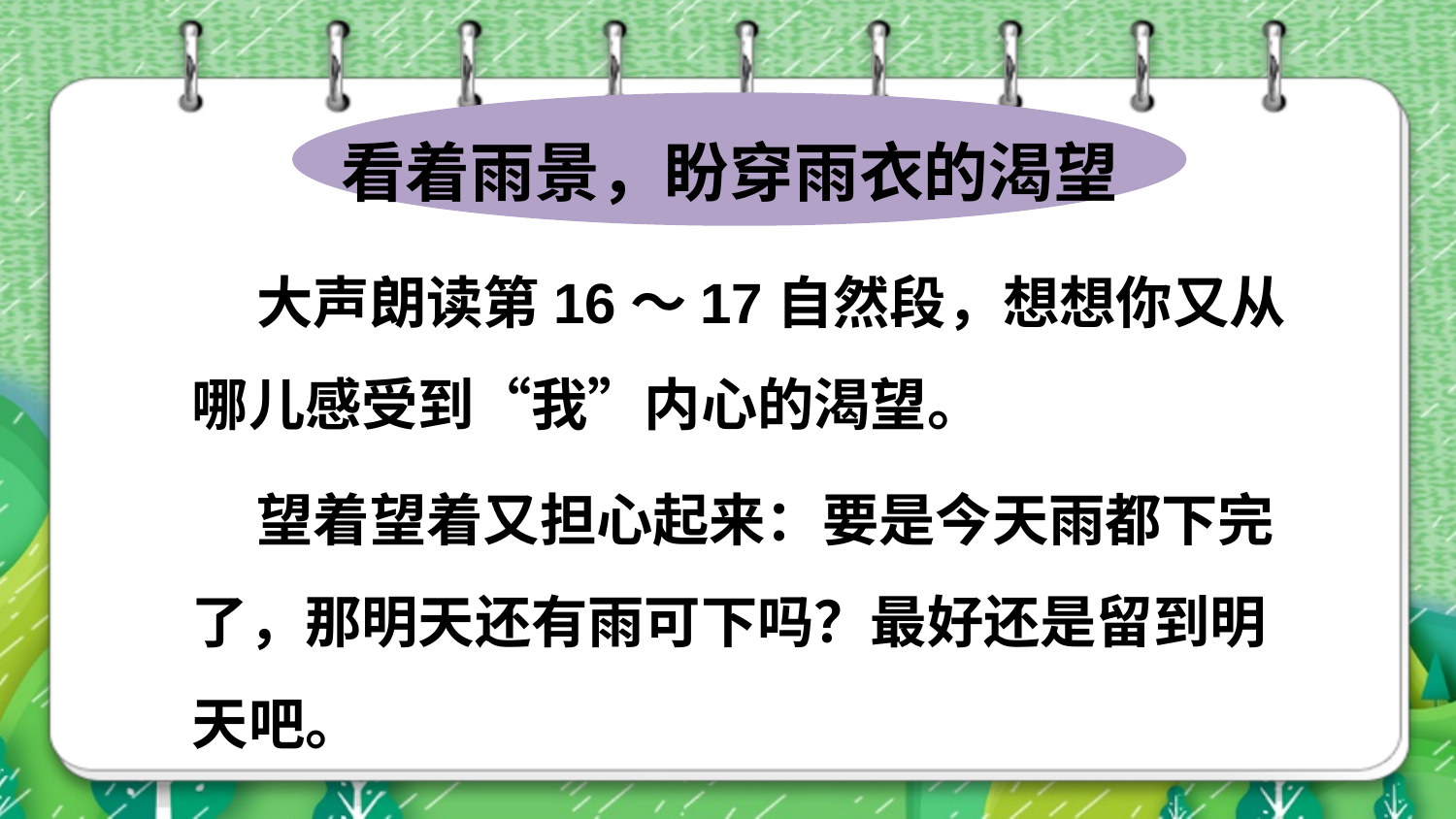

看着雨景，盼穿雨衣的渴望
    大声朗读第16～17自然段，想想你又从哪儿感受到“我”内心的渴望。
    望着望着又担心起来：要是今天雨都下完了，那明天还有雨可下吗？最好还是留到明天吧。